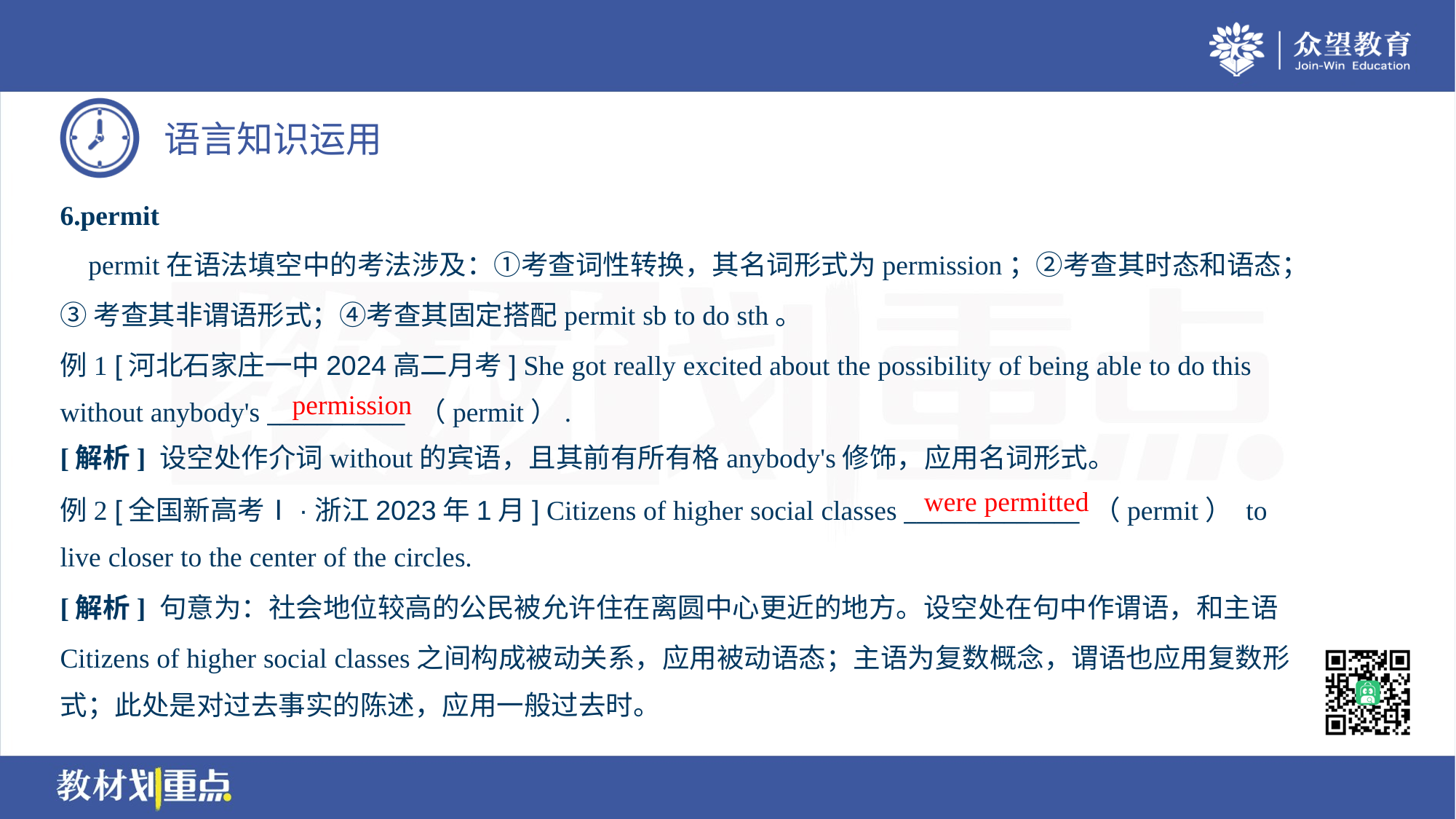

6.permit
    permit在语法填空中的考法涉及：①考查词性转换，其名词形式为permission；②考查其时态和语态；
③考查其非谓语形式；④考查其固定搭配permit sb to do sth。
例1 [河北石家庄一中2024高二月考] She got really excited about the possibility of being able to do this
without anybody's ___________ （permit）.
permission
[解析] 设空处作介词without的宾语，且其前有所有格anybody's修饰，应用名词形式。
were permitted
例2 [全国新高考Ⅰ·浙江2023年1月] Citizens of higher social classes ______________ （permit） to
live closer to the center of the circles.
[解析] 句意为：社会地位较高的公民被允许住在离圆中心更近的地方。设空处在句中作谓语，和主语
Citizens of higher social classes之间构成被动关系，应用被动语态；主语为复数概念，谓语也应用复数形
式；此处是对过去事实的陈述，应用一般过去时。